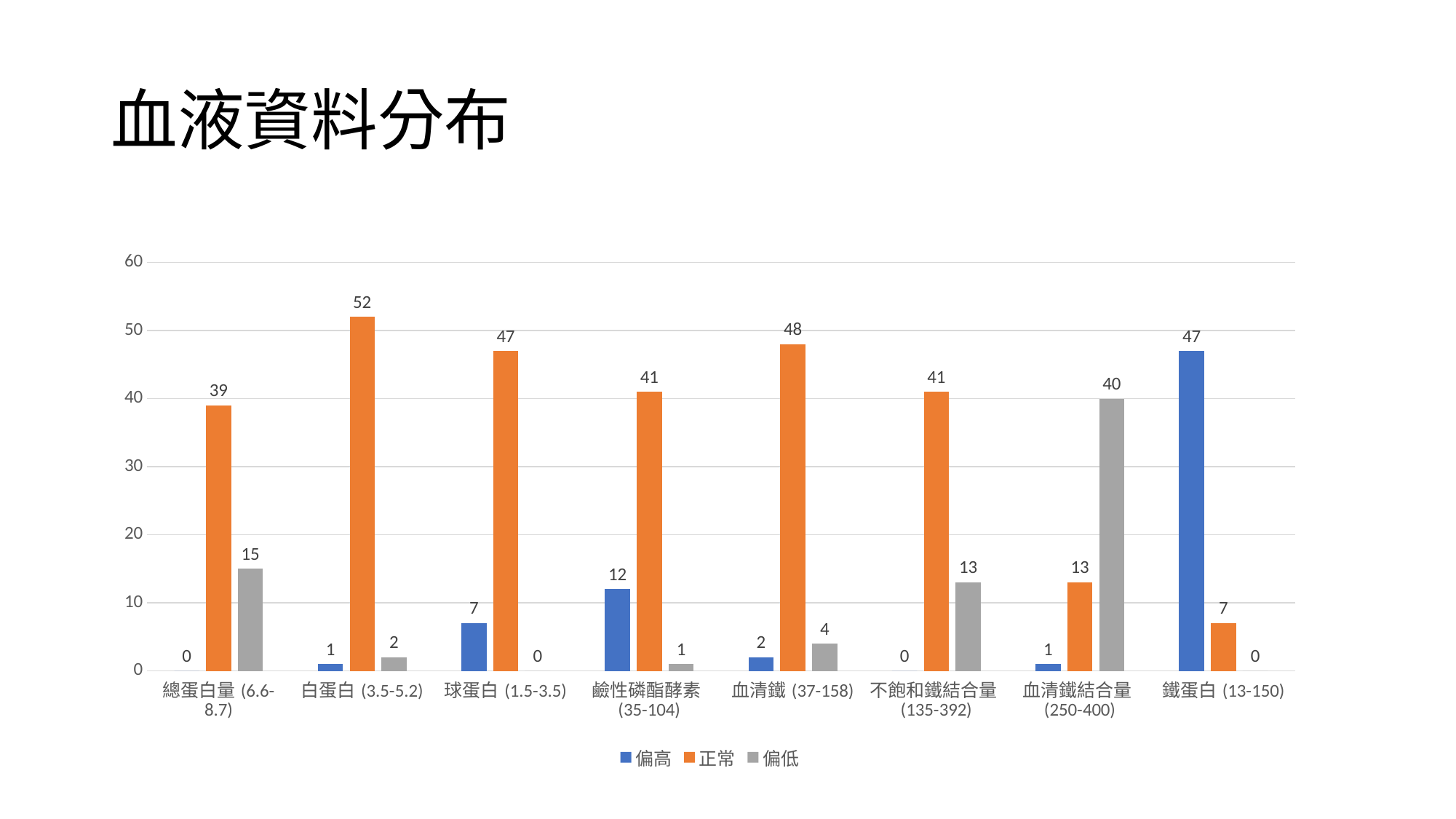

# 血液資料分布

### Chart

| Category | 偏高 | 正常 | 偏低 |
|---|---|---|---|
| 總蛋白量(6.6-8.7) | 0.0 | 39.0 | 15.0 |
| 白蛋白(3.5-5.2) | 1.0 | 52.0 | 2.0 |
| 球蛋白(1.5-3.5) | 7.0 | 47.0 | 0.0 |
| 鹼性磷酯酵素(35-104) | 12.0 | 41.0 | 1.0 |
| 血清鐵(37-158) | 2.0 | 48.0 | 4.0 |
| 不飽和鐵結合量(135-392) | 0.0 | 41.0 | 13.0 |
| 血清鐵結合量(250-400) | 1.0 | 13.0 | 40.0 |
| 鐵蛋白(13-150) | 47.0 | 7.0 | 0.0 |